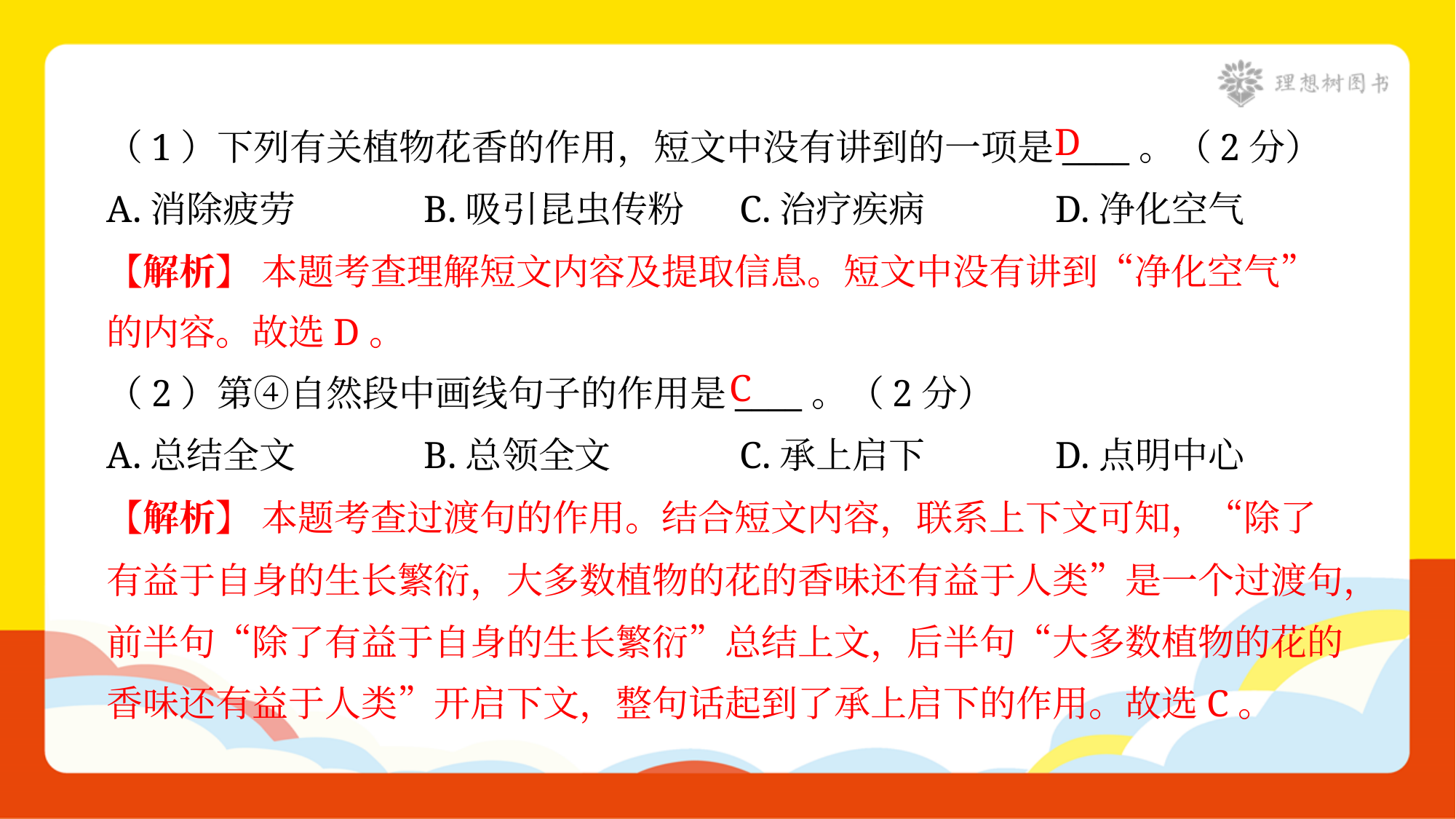

D
（1）下列有关植物花香的作用，短文中没有讲到的一项是____。（2分）
A.消除疲劳	B.吸引昆虫传粉	C.治疗疾病	D.净化空气
【解析】 本题考查理解短文内容及提取信息。短文中没有讲到“净化空气”
的内容。故选D。
C
（2）第④自然段中画线句子的作用是____。（2分）
A.总结全文	B.总领全文	C.承上启下	D.点明中心
【解析】 本题考查过渡句的作用。结合短文内容，联系上下文可知，“除了
有益于自身的生长繁衍，大多数植物的花的香味还有益于人类”是一个过渡句，
前半句“除了有益于自身的生长繁衍”总结上文，后半句“大多数植物的花的
香味还有益于人类”开启下文，整句话起到了承上启下的作用。故选C。